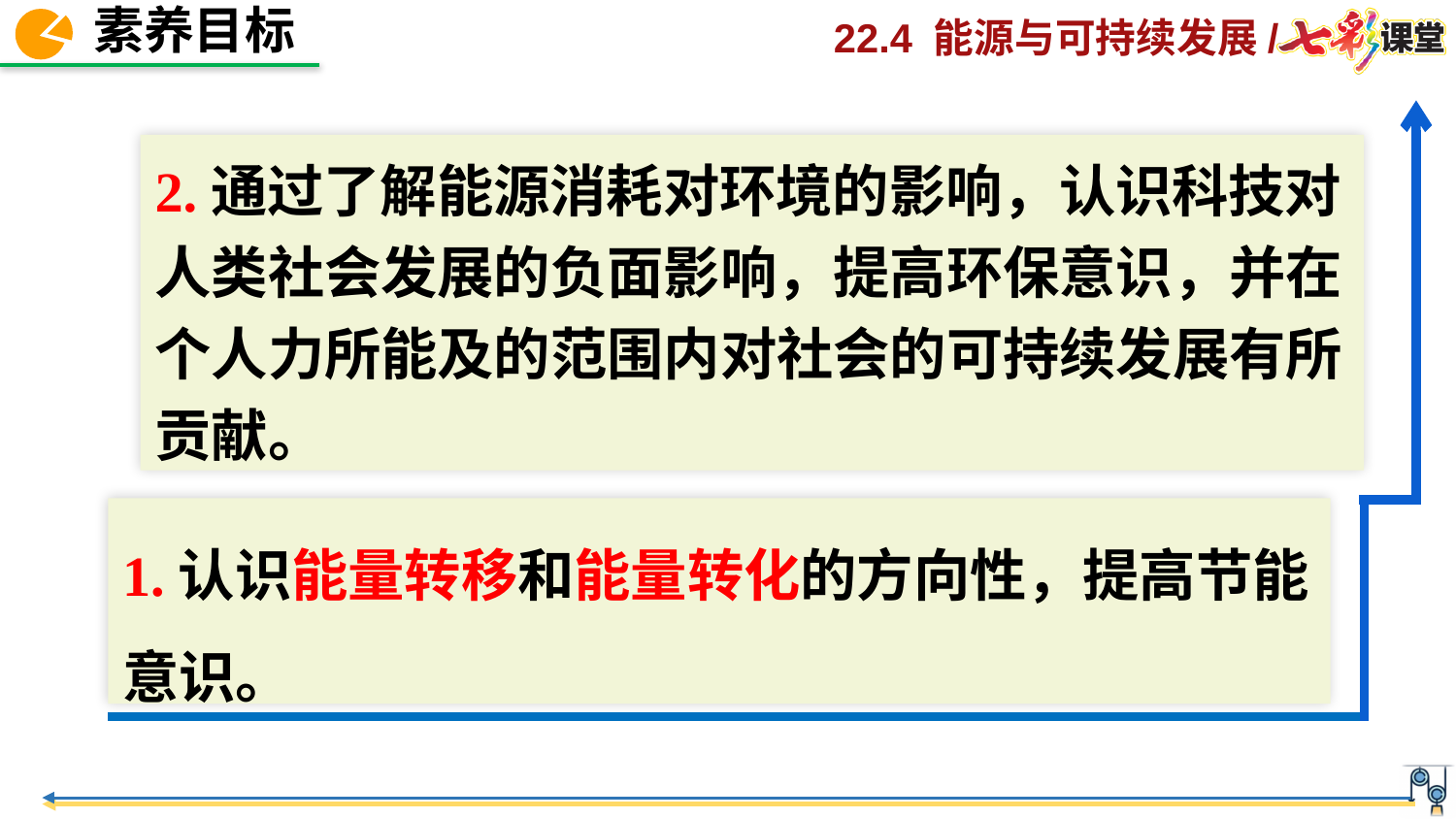

2.通过了解能源消耗对环境的影响，认识科技对人类社会发展的负面影响，提高环保意识，并在个人力所能及的范围内对社会的可持续发展有所贡献。
1.认识能量转移和能量转化的方向性，提高节能意识。